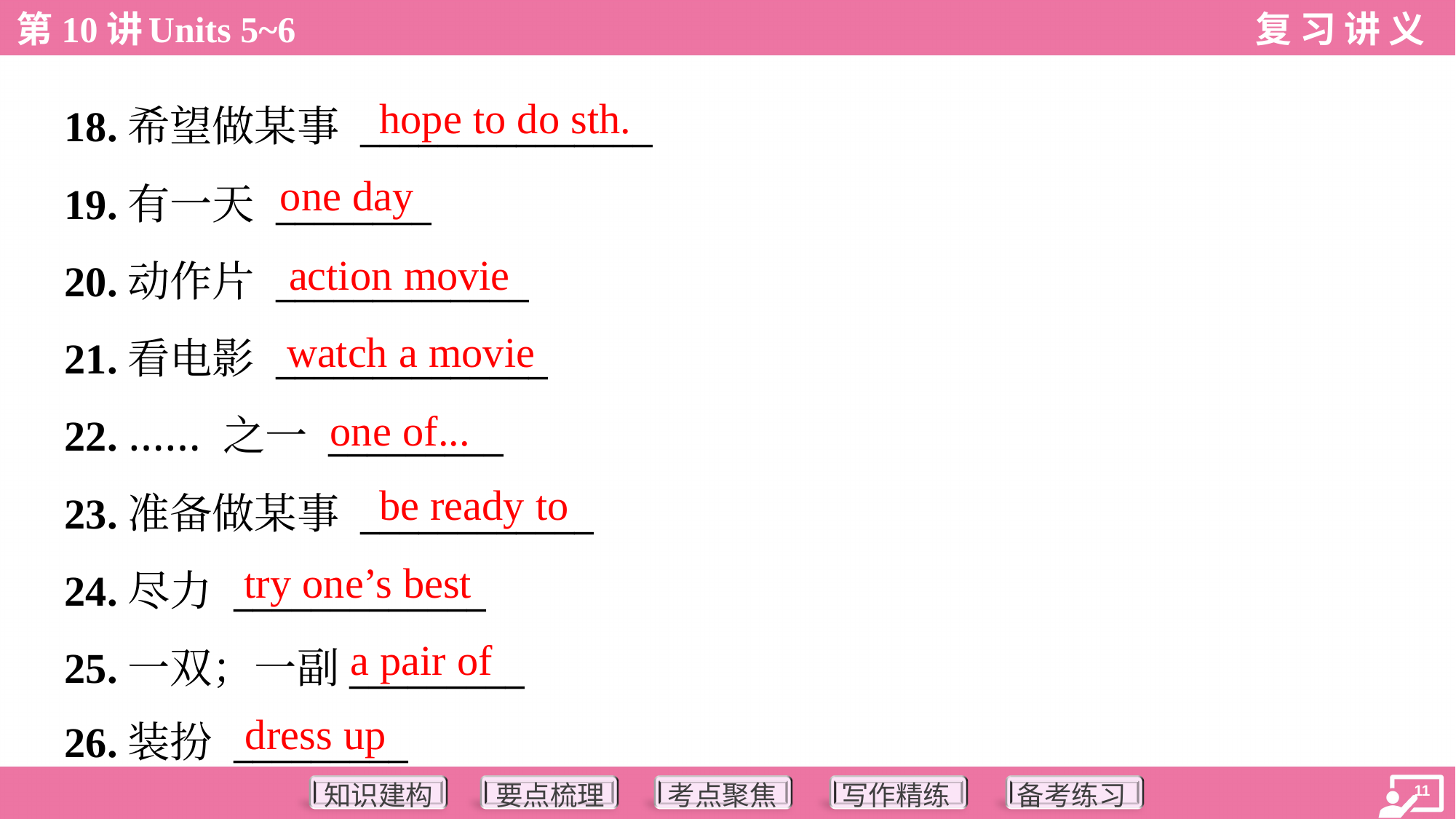

hope to do sth.
18.希望做某事 _______________
19.有一天 ________
20.动作片 _____________
21.看电影 ______________
22. …… 之一 _________
23.准备做某事 ____________
24.尽力 _____________
25.一双；一副_________
26.装扮 _________
one day
action movie
watch a movie
one of...
be ready to
try one’s best
a pair of
dress up